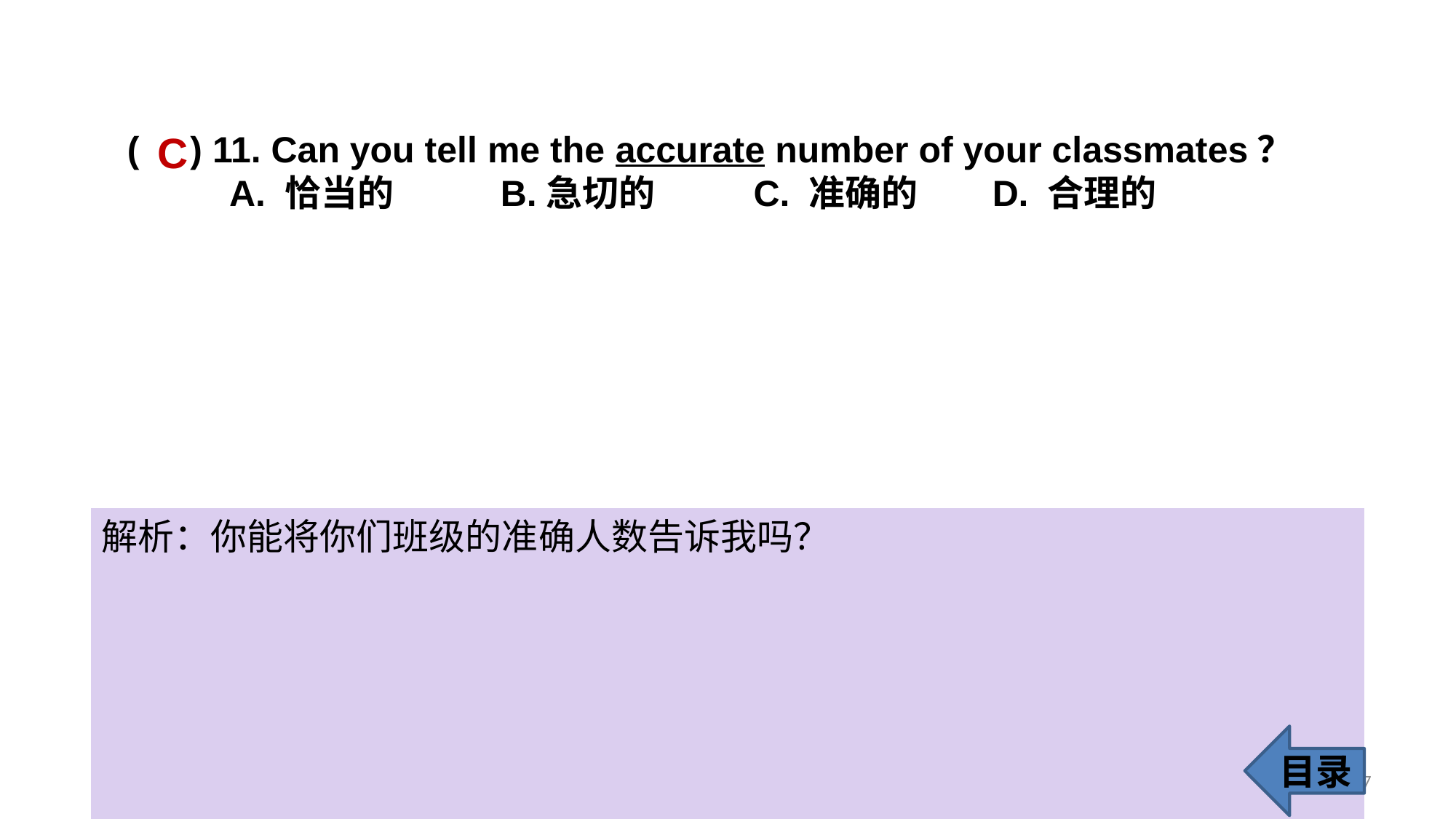

C
(     ) 11. Can you tell me the accurate number of your classmates？
          A. 恰当的            B.急切的           C. 准确的        D. 合理的

解析：你能将你们班级的准确人数告诉我吗？
目录
17